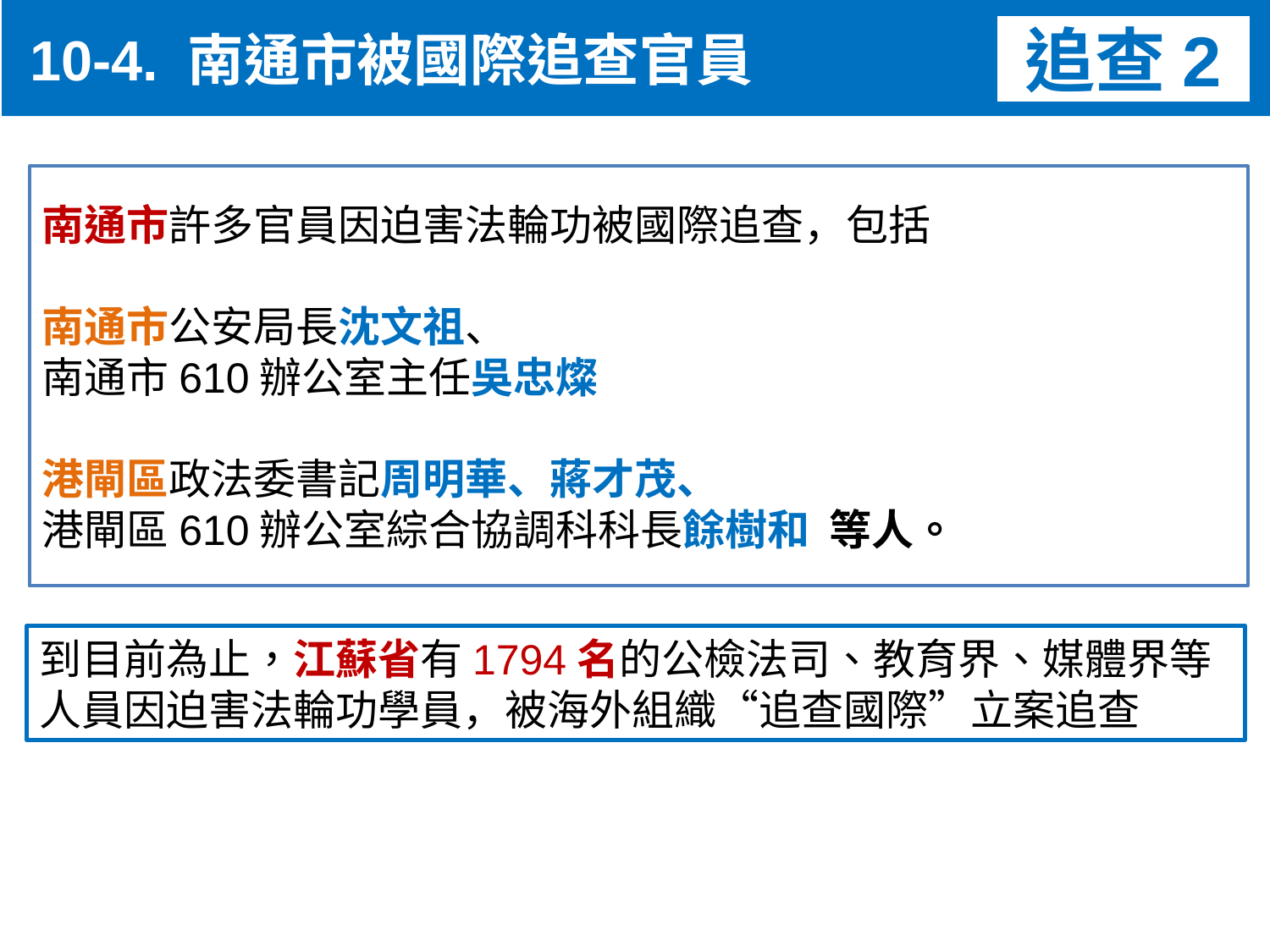

10-4. 南通市被國際追查官員
追查2
南通市許多官員因迫害法輪功被國際追查，包括

南通市公安局長沈文祖、
南通市610辦公室主任吳忠燦

港閘區政法委書記周明華、蔣才茂、
港閘區610辦公室綜合協調科科長餘樹和  等人。
到目前為止，江蘇省有1794名的公檢法司、教育界、媒體界等人員因迫害法輪功學員，被海外組織“追查國際”立案追查